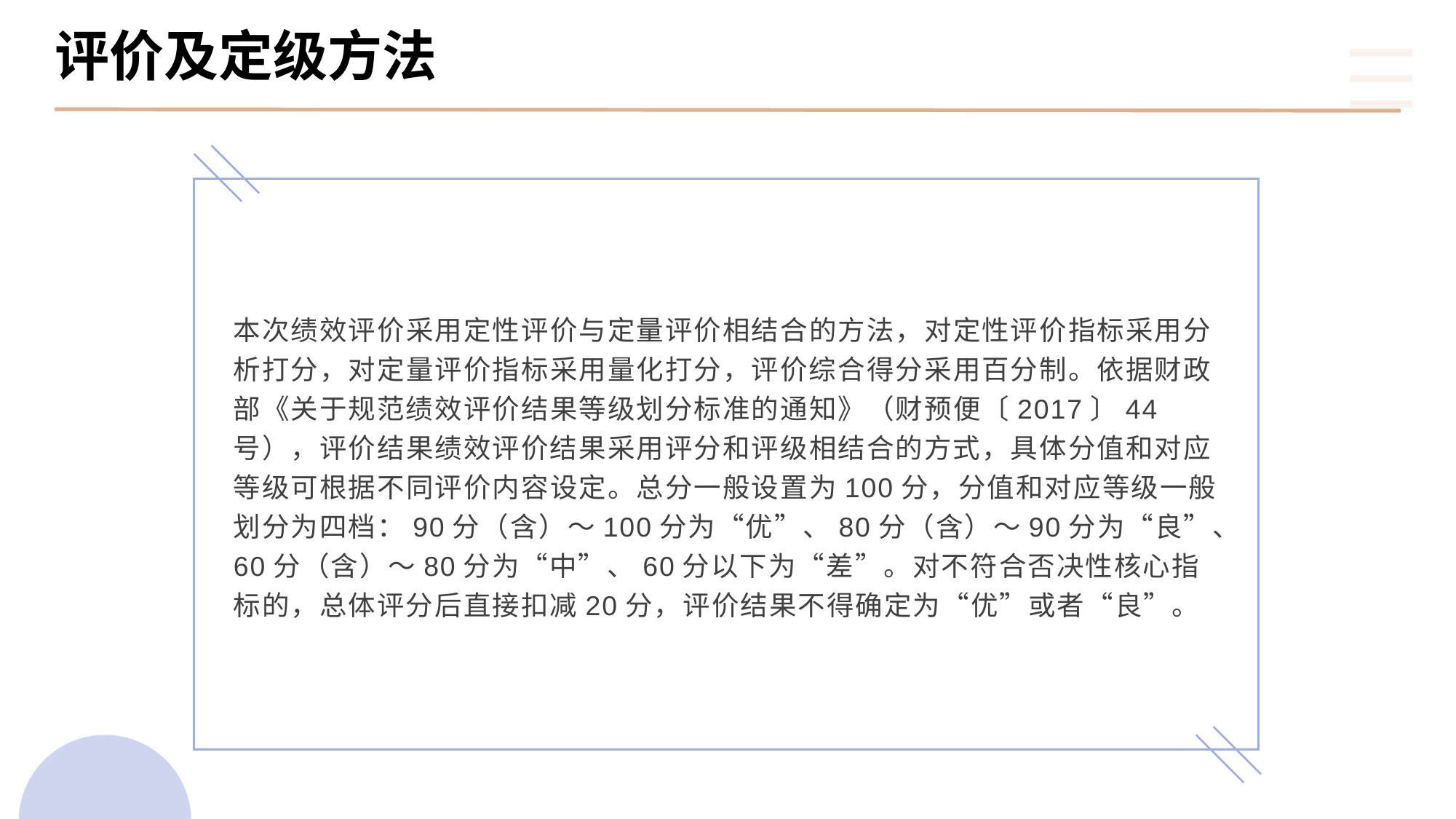

评价及定级方法

本次绩效评价采用定性评价与定量评价相结合的方法，对定性评价指标采用分析打分，对定量评价指标采用量化打分，评价综合得分采用百分制。依据财政部《关于规范绩效评价结果等级划分标准的通知》（财预便〔2017〕44号），评价结果绩效评价结果采用评分和评级相结合的方式，具体分值和对应等级可根据不同评价内容设定。总分一般设置为100分，分值和对应等级一般划分为四档：90分（含）～100分为“优”、80分（含）～90分为“良”、60分（含）～80分为“中”、60分以下为“差”。对不符合否决性核心指标的，总体评分后直接扣减20分，评价结果不得确定为“优”或者“良”。